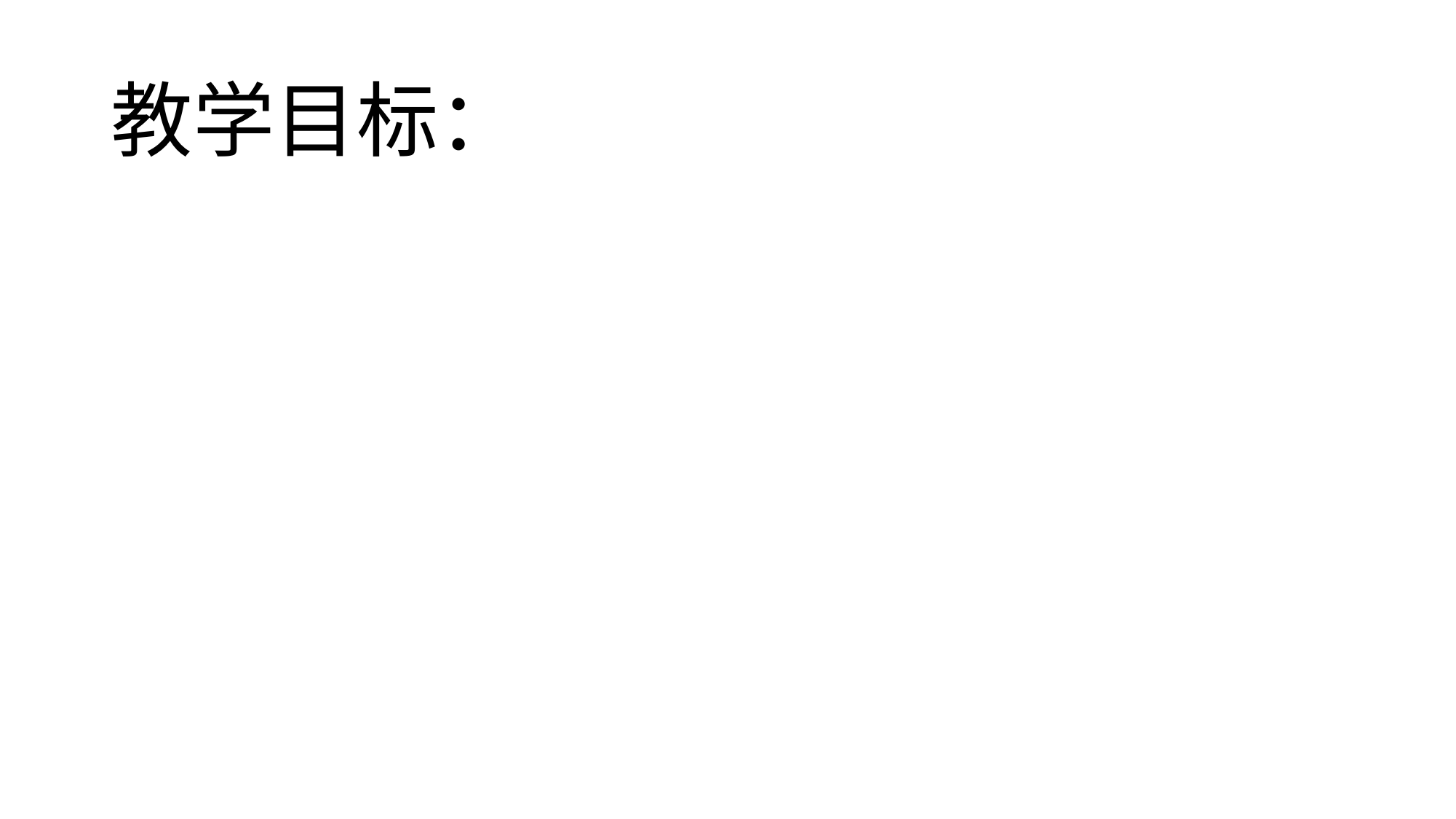

教学目标：

1、结合注释，用自己的话说说这首诗的意思。（重点）

2、通过朗读与背景的补充，体会作者的思乡怀亲之情。（难点）